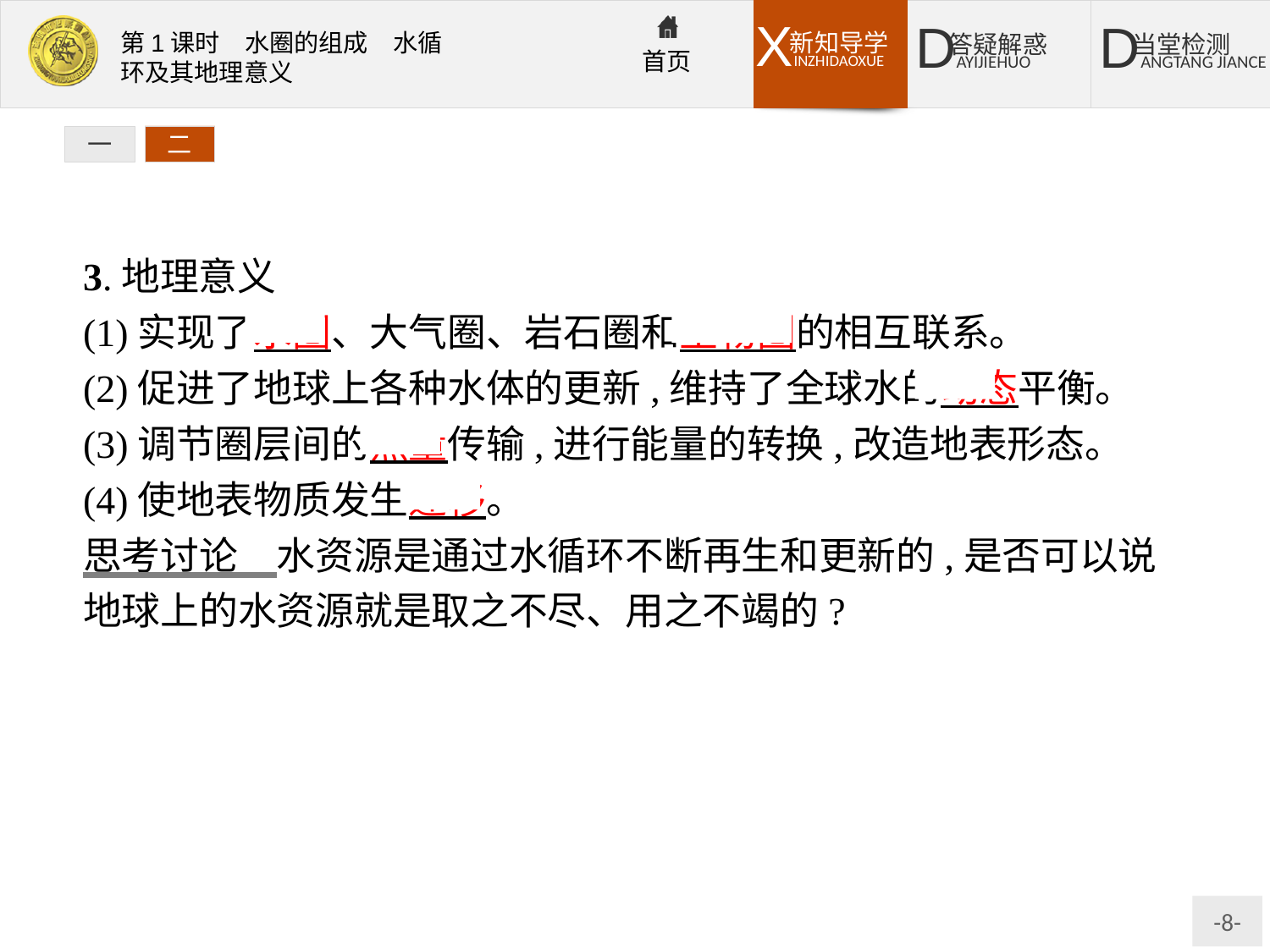

一
二
3.地理意义
(1)实现了水圈、大气圈、岩石圈和生物圈的相互联系。
(2)促进了地球上各种水体的更新,维持了全球水的动态平衡。
(3)调节圈层间的热量传输,进行能量的转换,改造地表形态。
(4)使地表物质发生迁移。
思考讨论　水资源是通过水循环不断再生和更新的,是否可以说地球上的水资源就是取之不尽、用之不竭的?
提示:不可以。海陆间水循环可使陆地水不断得到补充、更新,但在一定的时间和空间内,水资源仍然是有限的。